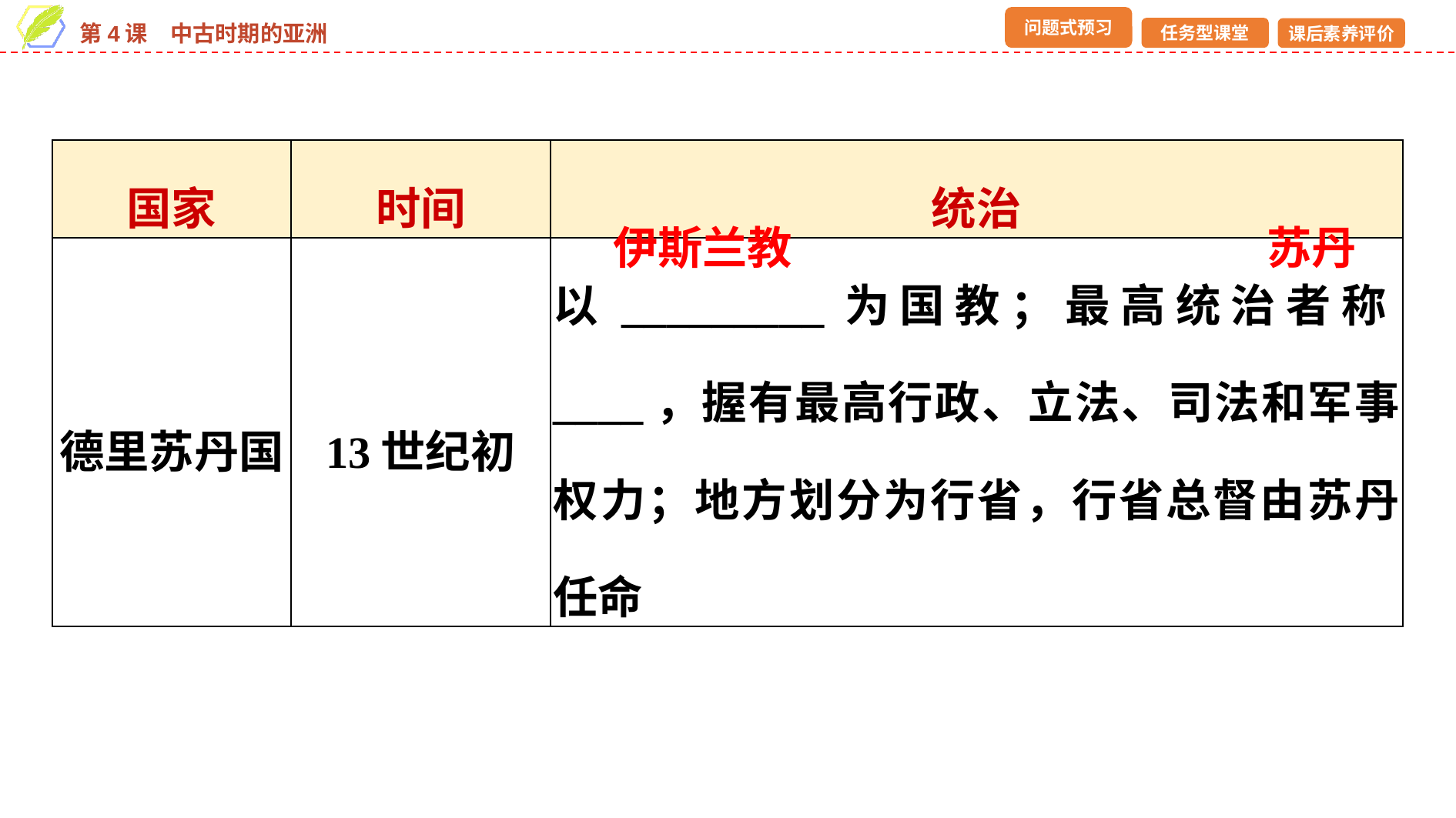

| 国家 | 时间 | 统治 |
| --- | --- | --- |
| 德里苏丹国 | 13世纪初 | 以\_\_\_\_\_\_\_\_\_为国教；最高统治者称\_\_\_\_，握有最高行政、立法、司法和军事权力；地方划分为行省，行省总督由苏丹任命 |
伊斯兰教
苏丹